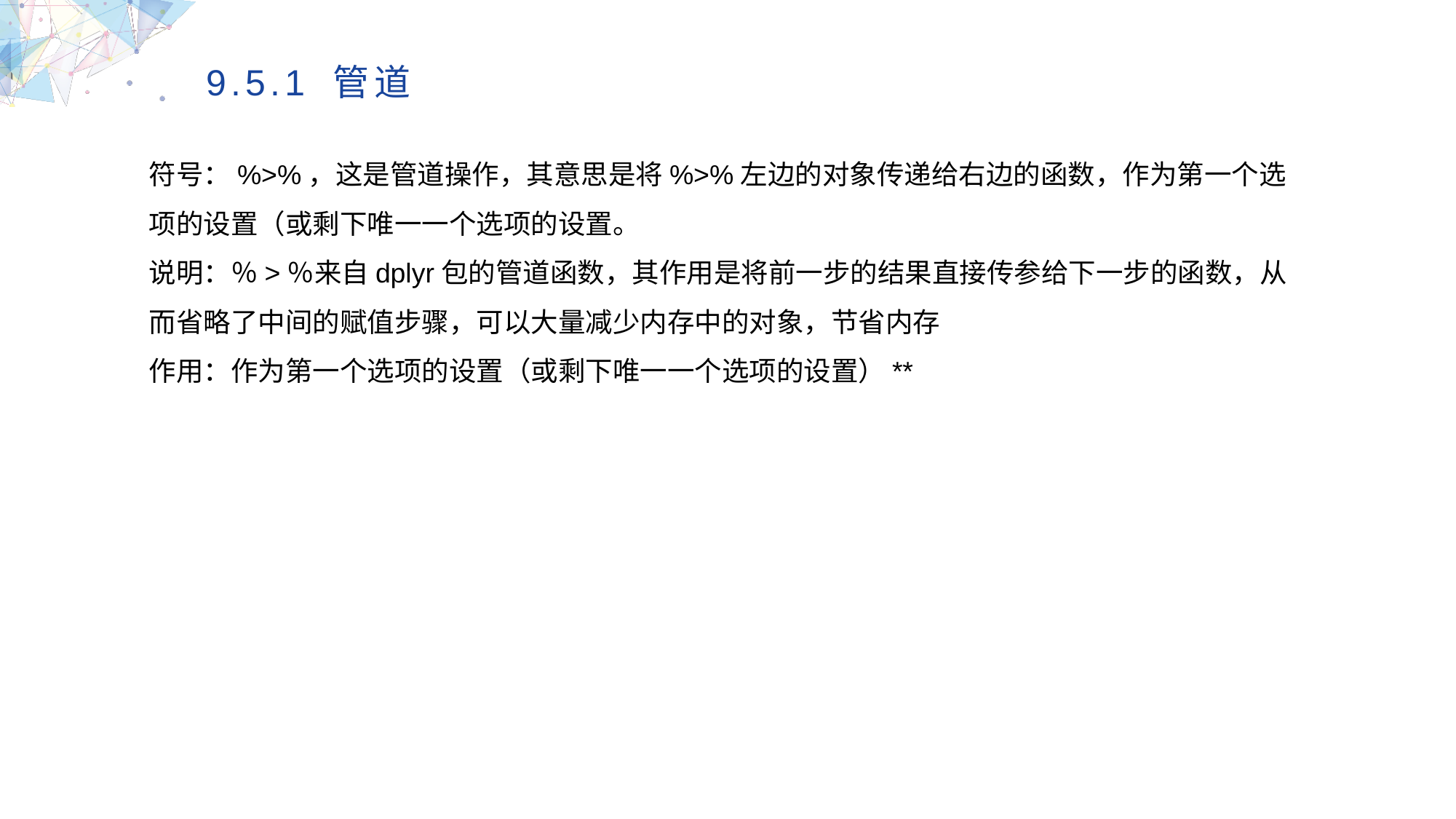

9.5.1 管道
符号：%>%，这是管道操作，其意思是将%>%左边的对象传递给右边的函数，作为第一个选项的设置（或剩下唯一一个选项的设置。
说明：％>％来自dplyr包的管道函数，其作用是将前一步的结果直接传参给下一步的函数，从而省略了中间的赋值步骤，可以大量减少内存中的对象，节省内存
作用：作为第一个选项的设置（或剩下唯一一个选项的设置）**
MULTIPURPOSE PRESENTATION TEMPLATE | UNIQUE DESIGN
Welcome Message
Please replace text, click add relevant headline, modify the text content, also can copy your content to this directly. Please replace text, click add relevant headline, modify the text content, also can copy your content to this directly.